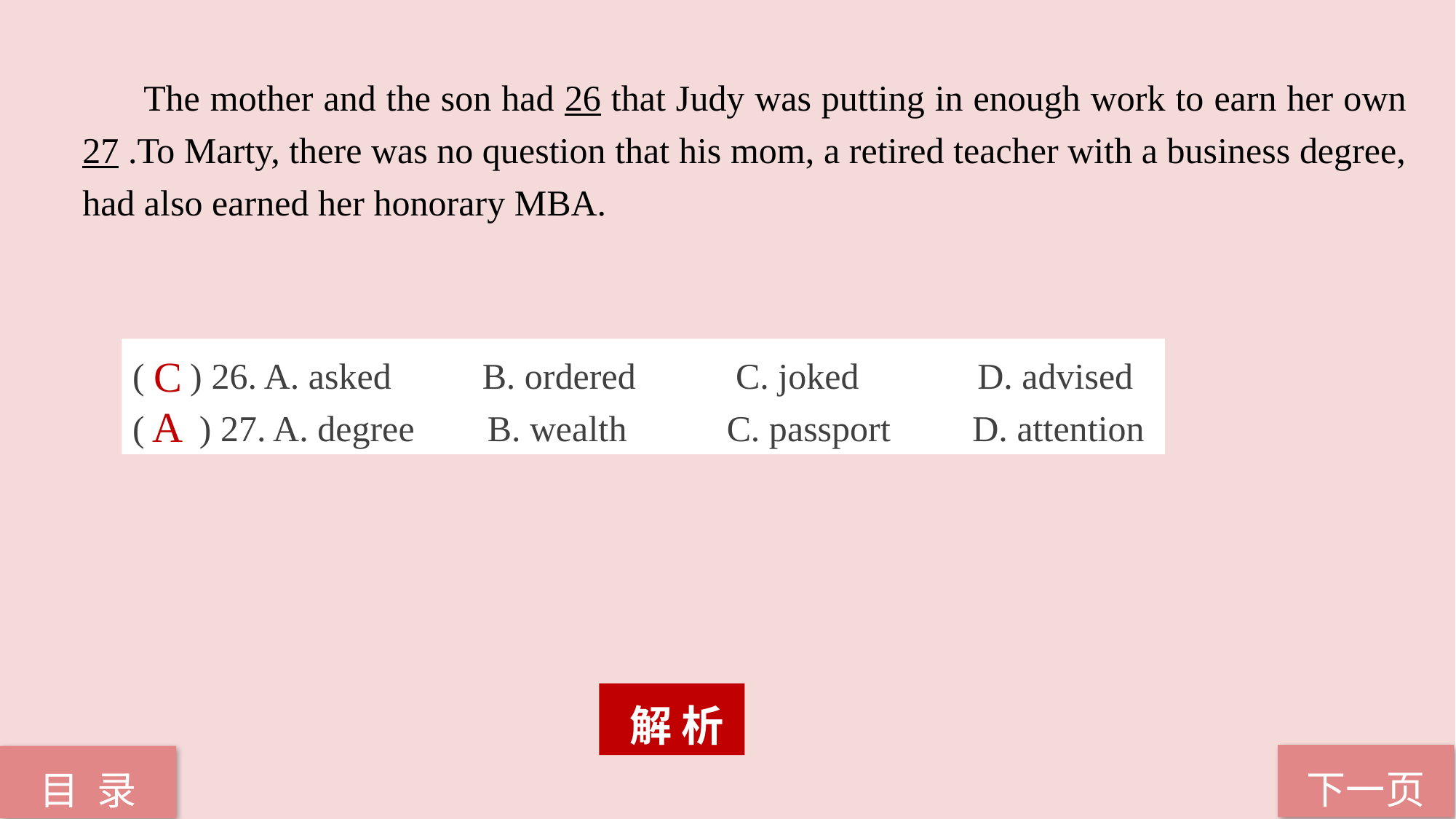

The mother and the son had 26 that Judy was putting in enough work to earn her own 27 .To Marty, there was no question that his mom, a retired teacher with a business degree, had also earned her honorary MBA.
(     ) 26. A. asked          B. ordered           C. joked             D. advised
(      ) 27. A. degree        B. wealth           C. passport         D. attention
C
A
 解 析